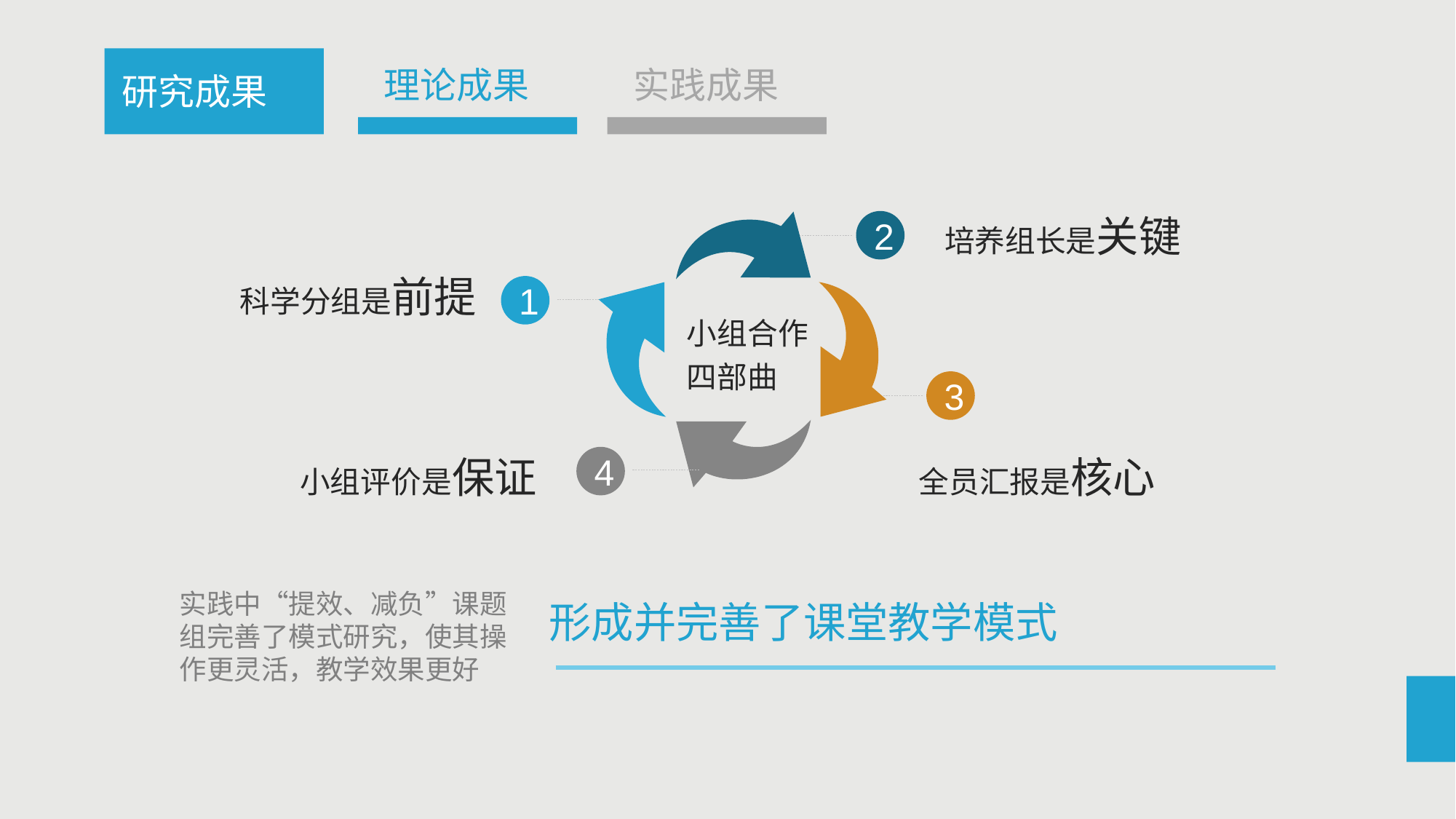

理论成果

实践成果
研究成果

培养组长是关键
2

科学分组是前提
1
小组合作四部曲

3

小组评价是保证
全员汇报是核心
4
实践中“提效、减负”课题组完善了模式研究，使其操作更灵活，教学效果更好
形成并完善了课堂教学模式